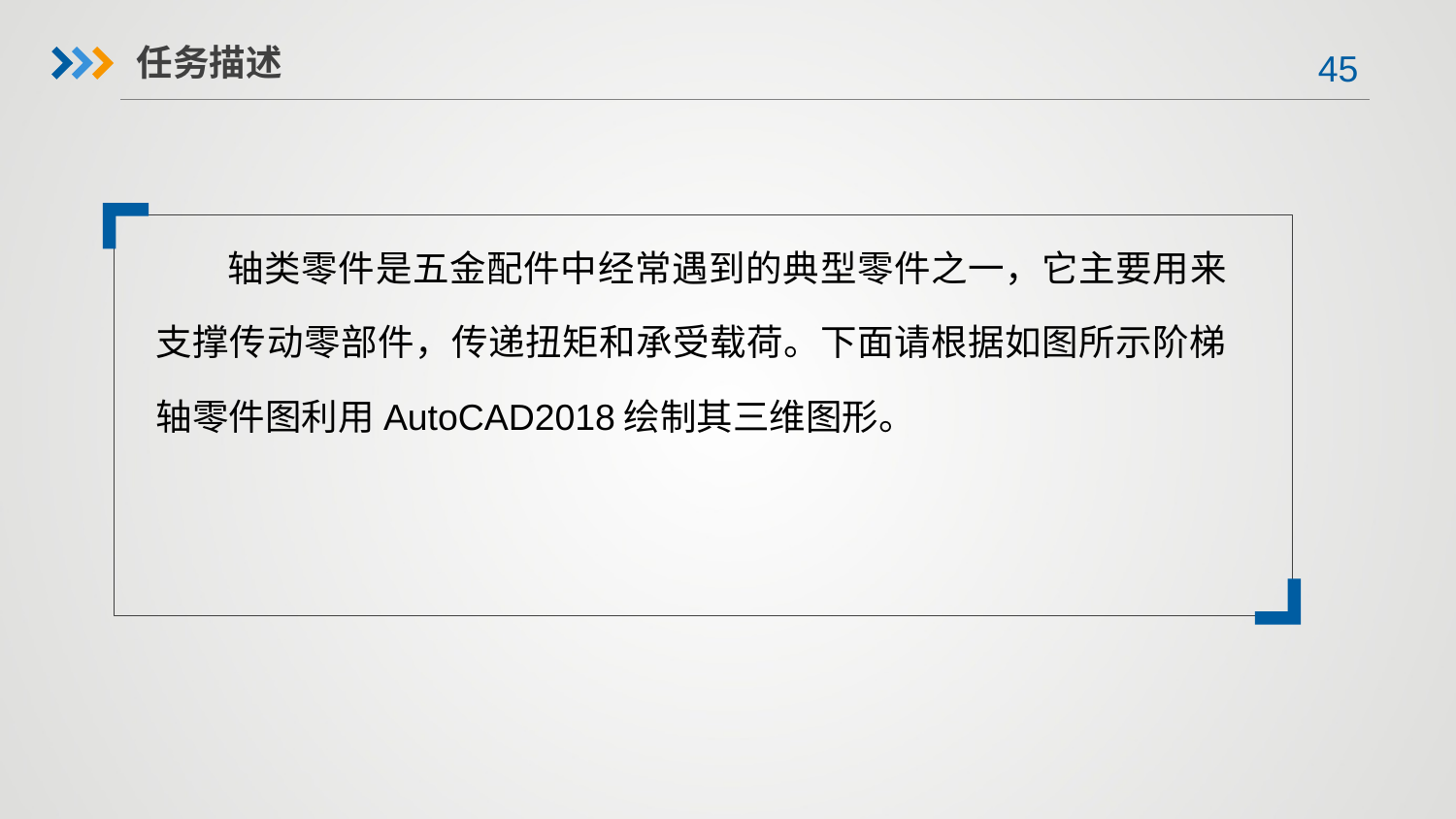

任务描述

       轴类零件是五金配件中经常遇到的典型零件之一，它主要用来支撑传动零部件，传递扭矩和承受载荷。下面请根据如图所示阶梯轴零件图利用AutoCAD2018绘制其三维图形。